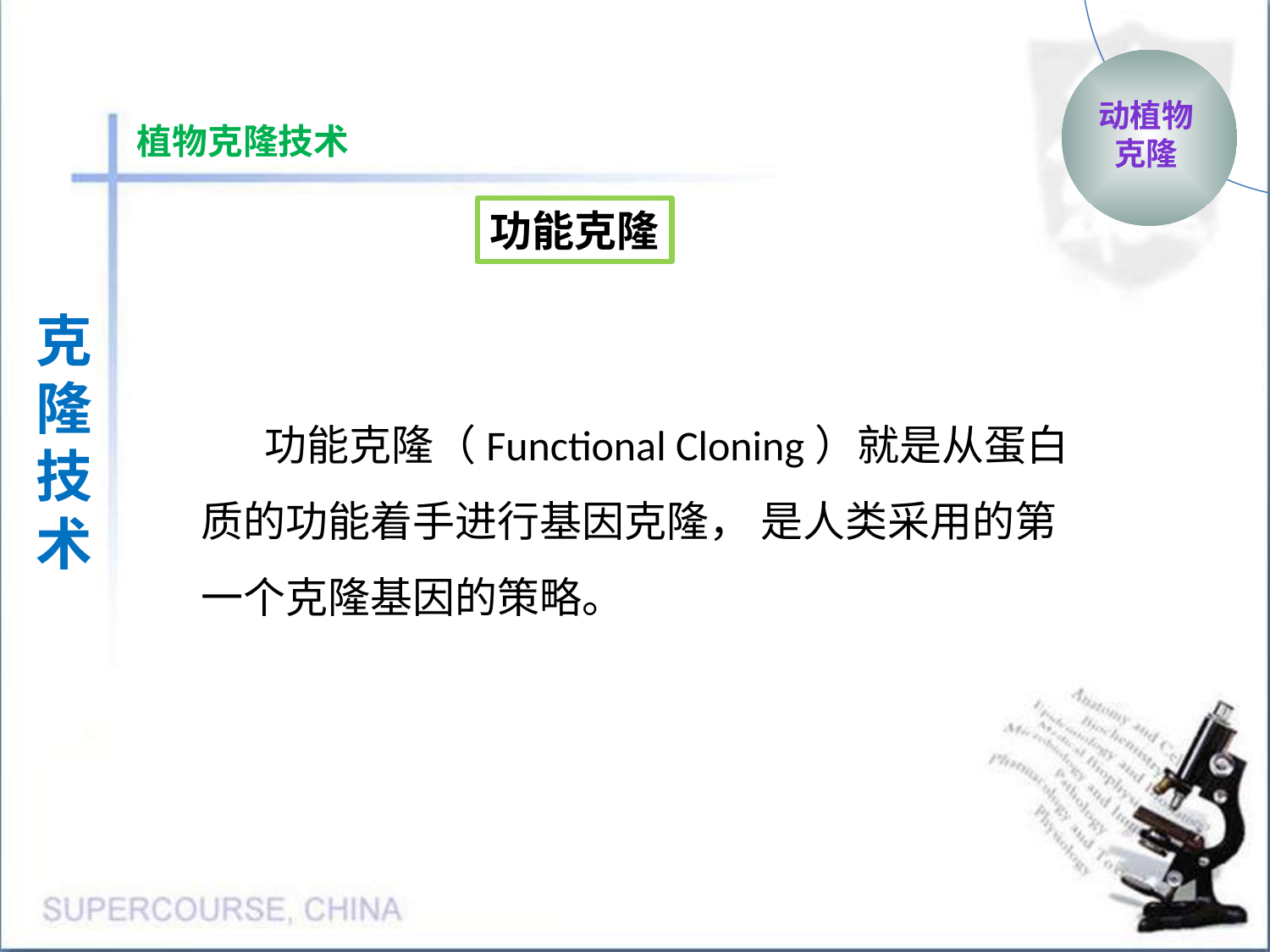

动植物
克隆
植物克隆技术
功能克隆
克隆
技术
功能克隆（Functional Cloning）就是从蛋白质的功能着手进行基因克隆， 是人类采用的第一个克隆基因的策略。